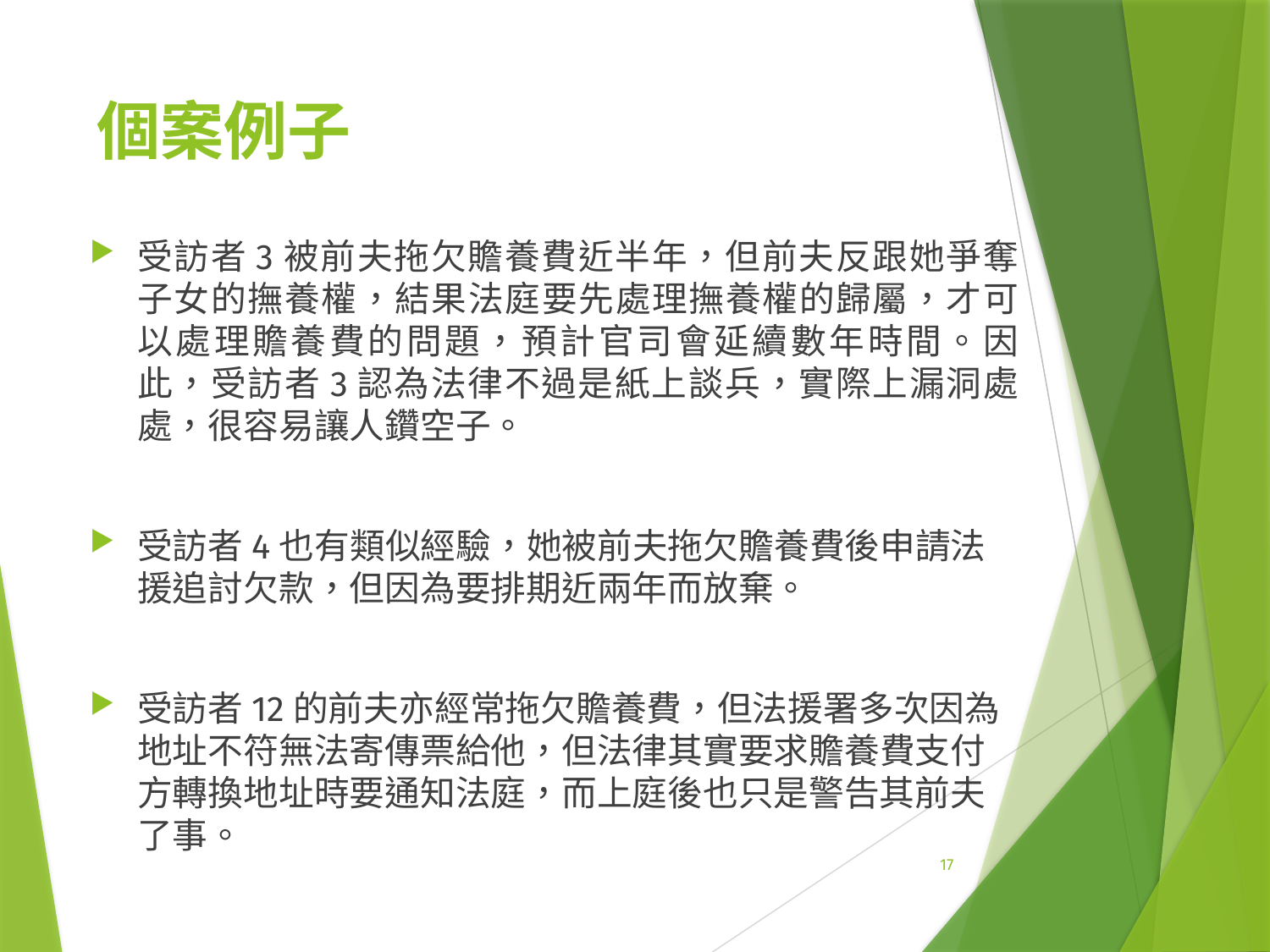

# 個案例子
受訪者3被前夫拖欠贍養費近半年，但前夫反跟她爭奪子女的撫養權，結果法庭要先處理撫養權的歸屬，才可以處理贍養費的問題，預計官司會延續數年時間。因此，受訪者3認為法律不過是紙上談兵，實際上漏洞處處，很容易讓人鑽空子。

受訪者4也有類似經驗，她被前夫拖欠贍養費後申請法援追討欠款，但因為要排期近兩年而放棄。

受訪者12的前夫亦經常拖欠贍養費，但法援署多次因為地址不符無法寄傳票給他，但法律其實要求贍養費支付方轉換地址時要通知法庭，而上庭後也只是警告其前夫了事。
17